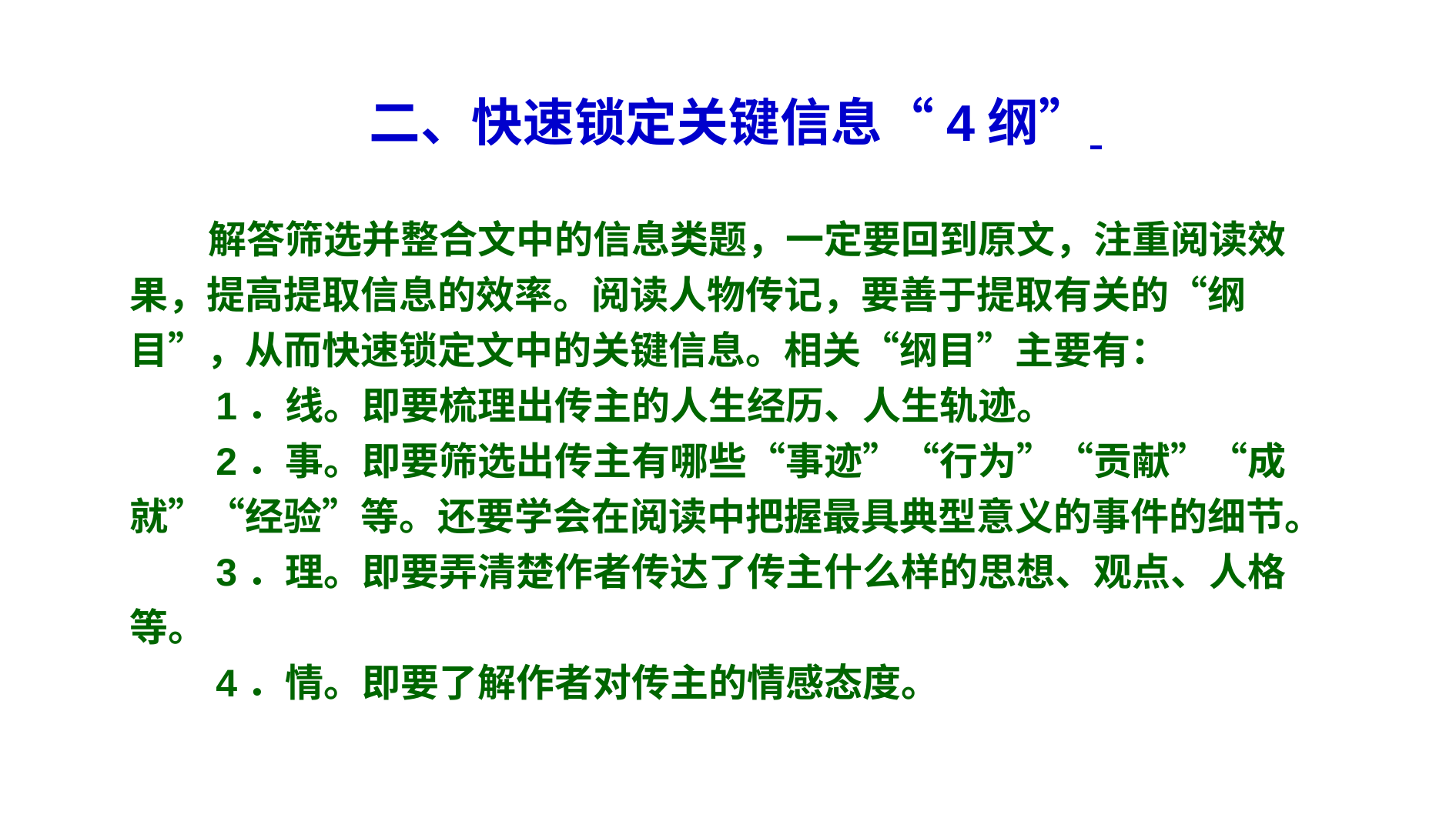

二、快速锁定关键信息“4纲”
        解答筛选并整合文中的信息类题，一定要回到原文，注重阅读效果，提高提取信息的效率。阅读人物传记，要善于提取有关的“纲目”，从而快速锁定文中的关键信息。相关“纲目”主要有：
        1．线。即要梳理出传主的人生经历、人生轨迹。
        2．事。即要筛选出传主有哪些“事迹”“行为”“贡献”“成就”“经验”等。还要学会在阅读中把握最具典型意义的事件的细节。
        3．理。即要弄清楚作者传达了传主什么样的思想、观点、人格等。
        4．情。即要了解作者对传主的情感态度。